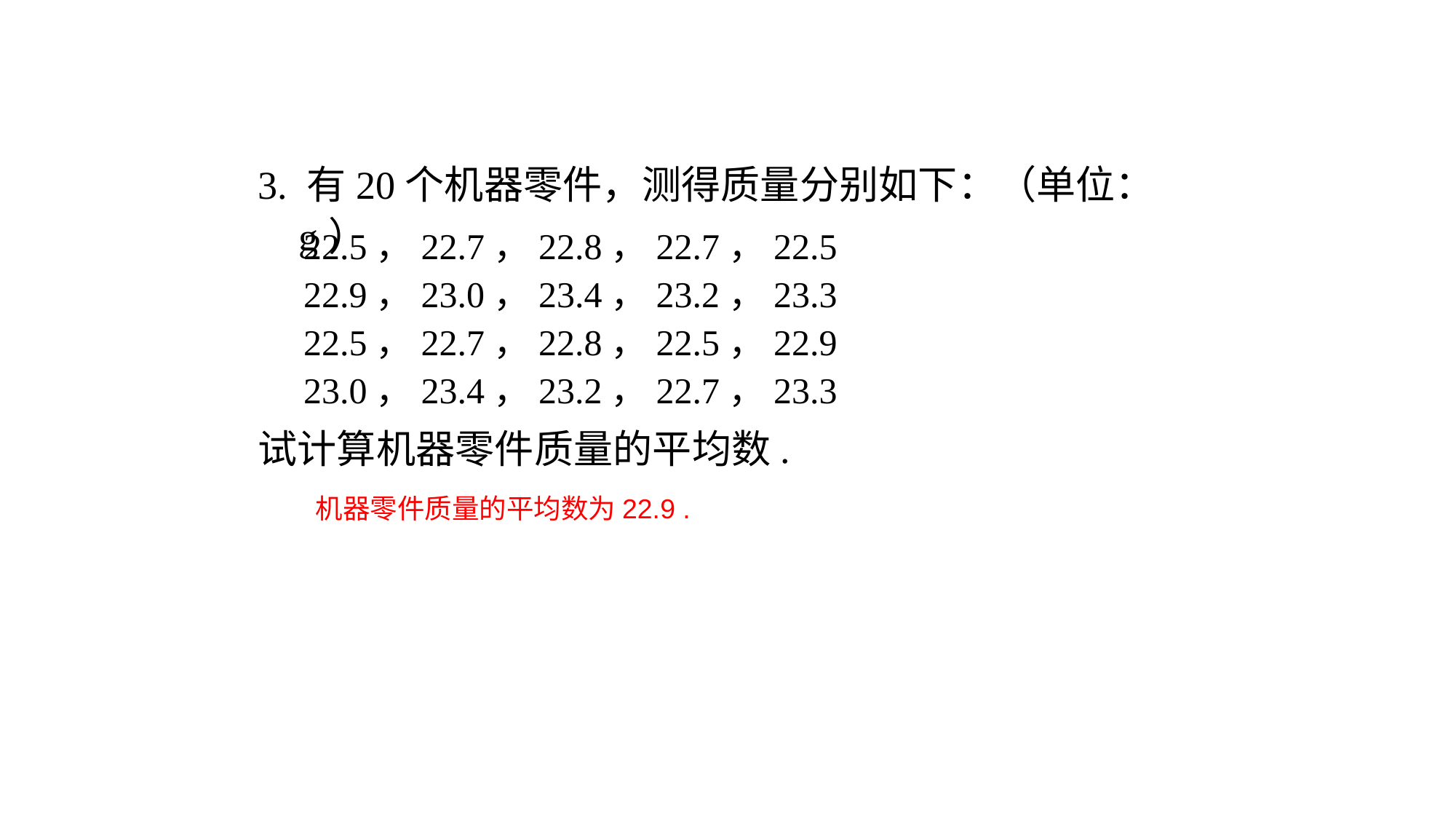

3. 有20个机器零件，测得质量分别如下：（单位：g）
22.5，22.7，22.8，22.7，22.5
22.9，23.0，23.4，23.2，23.3
22.5，22.7，22.8，22.5，22.9
23.0，23.4，23.2，22.7，23.3
试计算机器零件质量的平均数.
机器零件质量的平均数为22.9 .